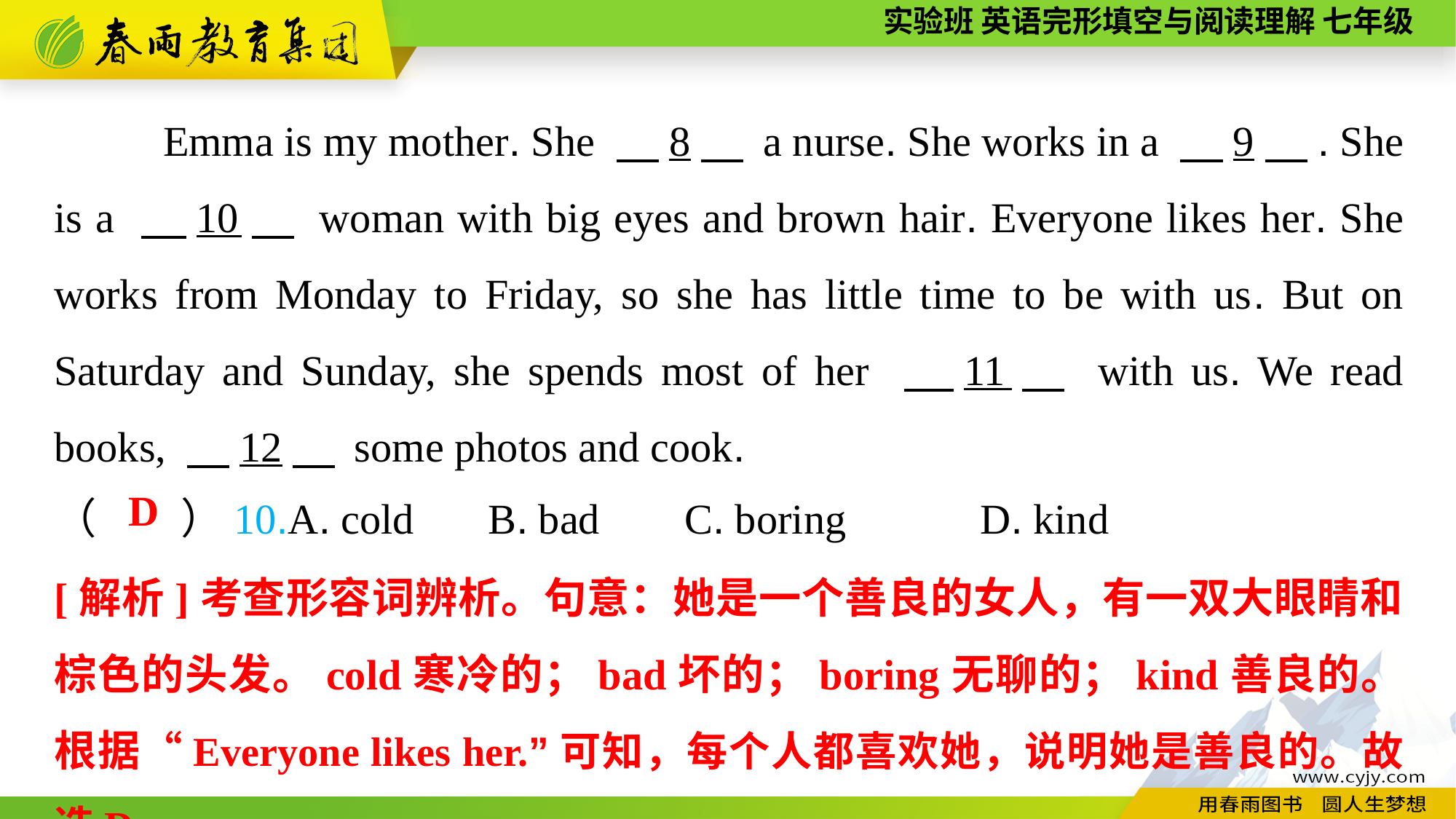

Emma is my mother. She 　8　 a nurse. She works in a 　9　. She is a 　10　 woman with big eyes and brown hair. Everyone likes her. She works from Monday to Friday, so she has little time to be with us. But on Saturday and Sunday, she spends most of her 　11　 with us. We read books, 　12　 some photos and cook.
（　　）10.A. cold       B. bad        C. boring	     D. kind
D
[解析]考查形容词辨析。句意：她是一个善良的女人，有一双大眼睛和棕色的头发。cold寒冷的；bad坏的；boring无聊的；kind善良的。根据“Everyone likes her.”可知，每个人都喜欢她，说明她是善良的。故选D。